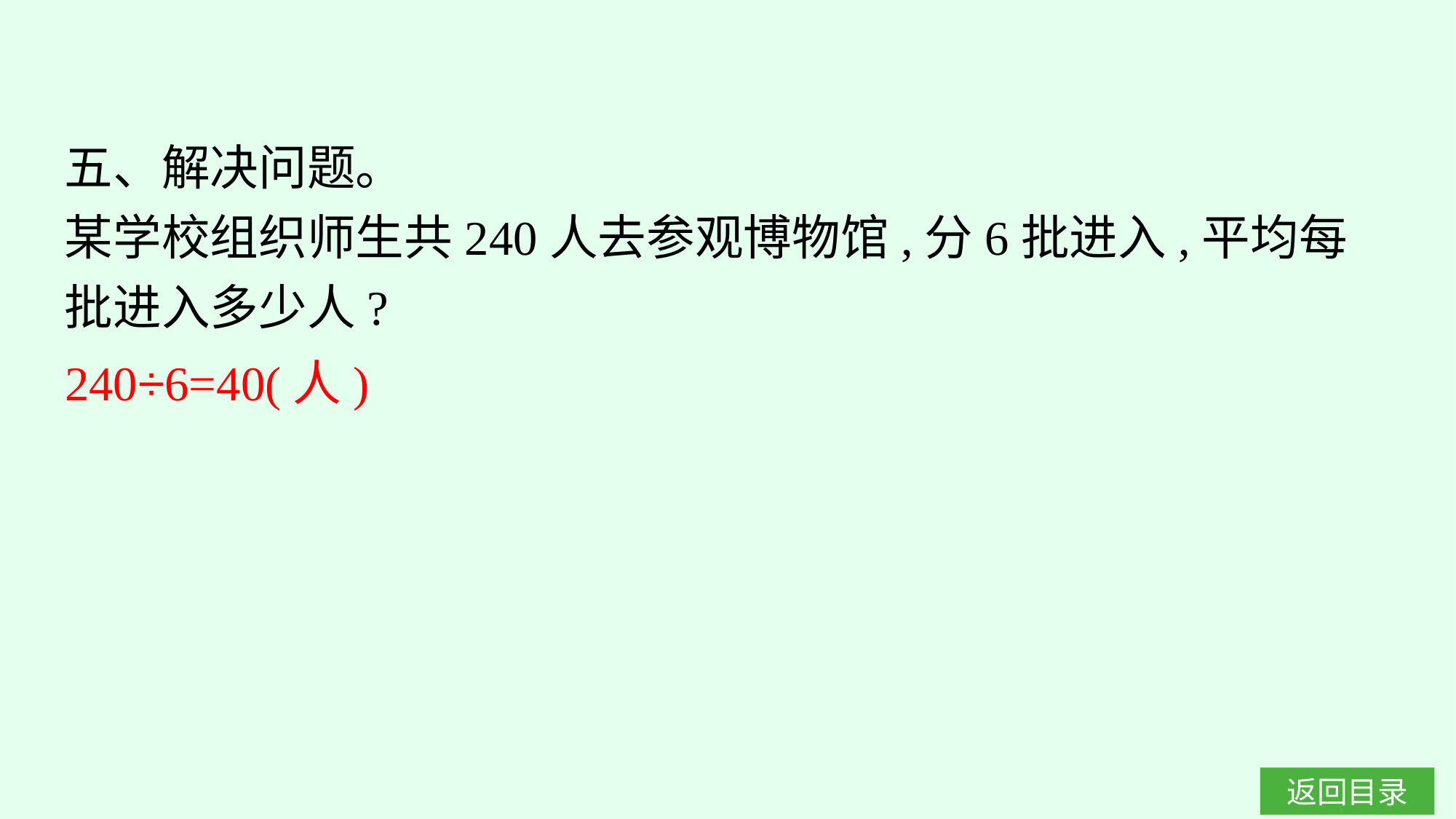

五、解决问题。
某学校组织师生共240人去参观博物馆,分6批进入,平均每批进入多少人?
240÷6=40(人)